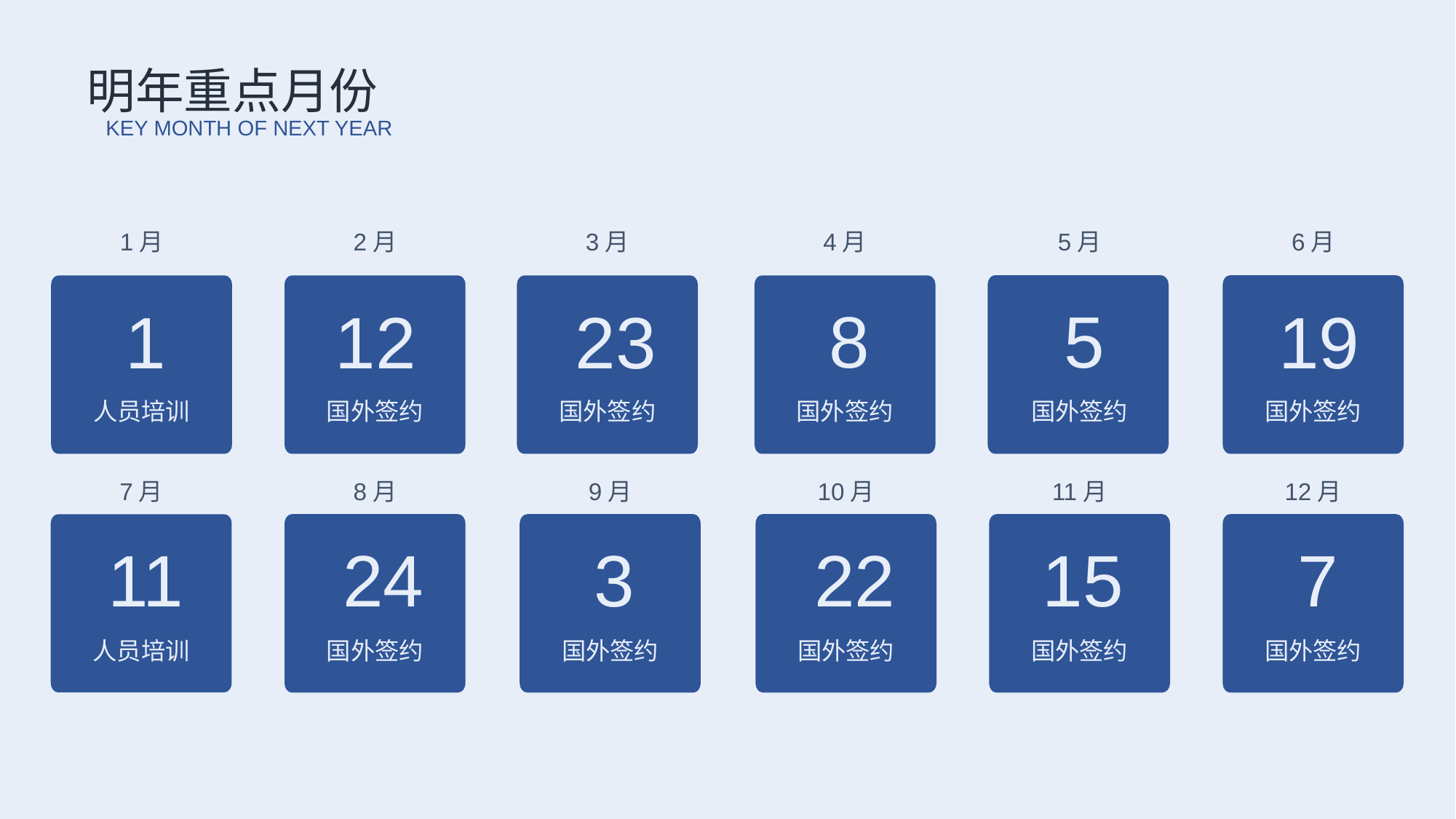

明年重点月份
KEY MONTH OF NEXT YEAR
1月

1
人员培训
2月

12
国外签约
3月

23
国外签约
4月

8
国外签约
5月
5
国外签约

6月

19
国外签约
7月

11
人员培训
8月

24
国外签约
9月

3
国外签约
10月

22
国外签约
11月

15
国外签约
12月

7
国外签约